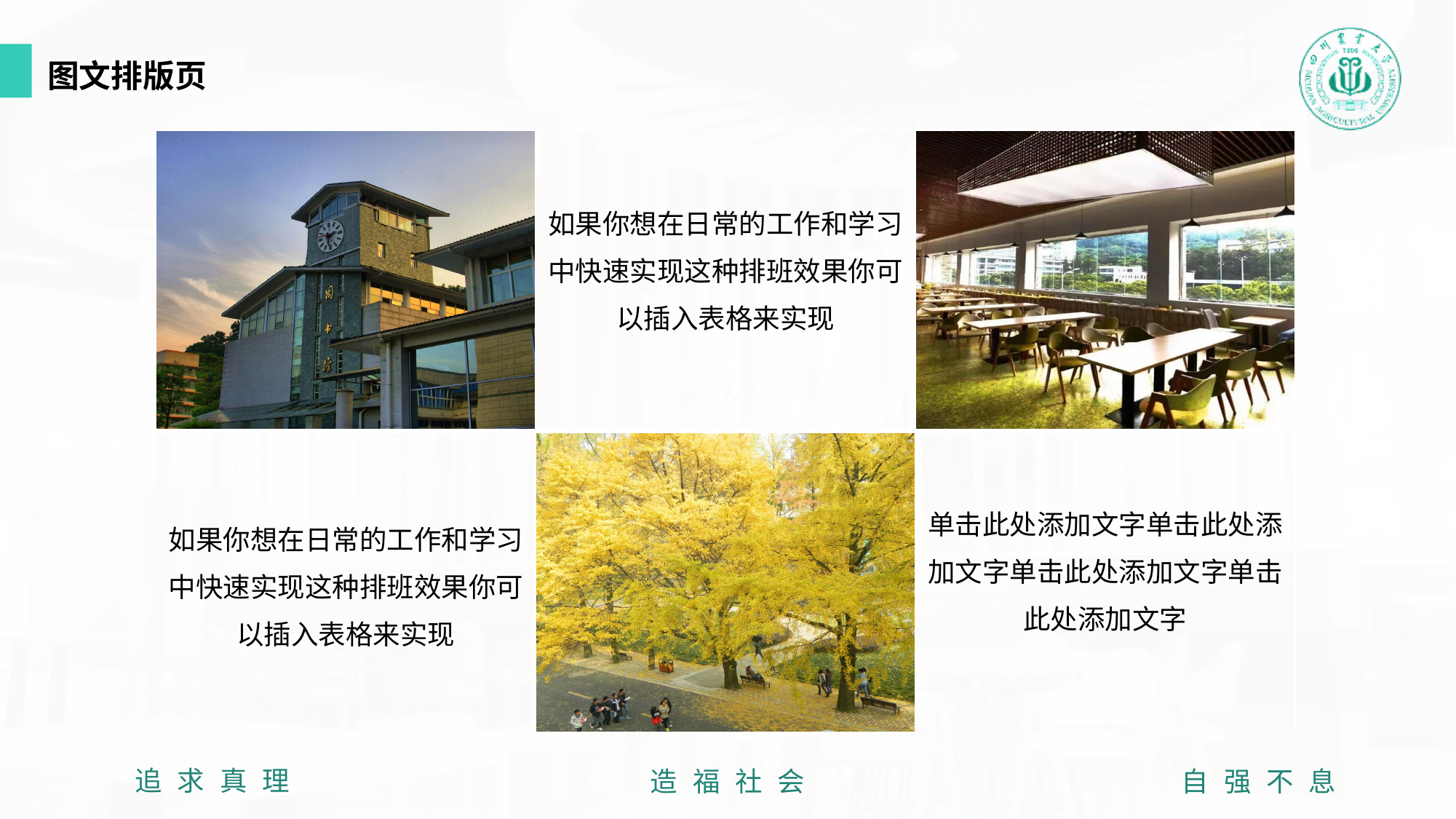

图文排版页
|  | 如果你想在日常的工作和学习中快速实现这种排班效果你可以插入表格来实现 |  |
| --- | --- | --- |
| 如果你想在日常的工作和学习中快速实现这种排班效果你可以插入表格来实现 |  | 单击此处添加文字单击此处添加文字单击此处添加文字单击此处添加文字 |